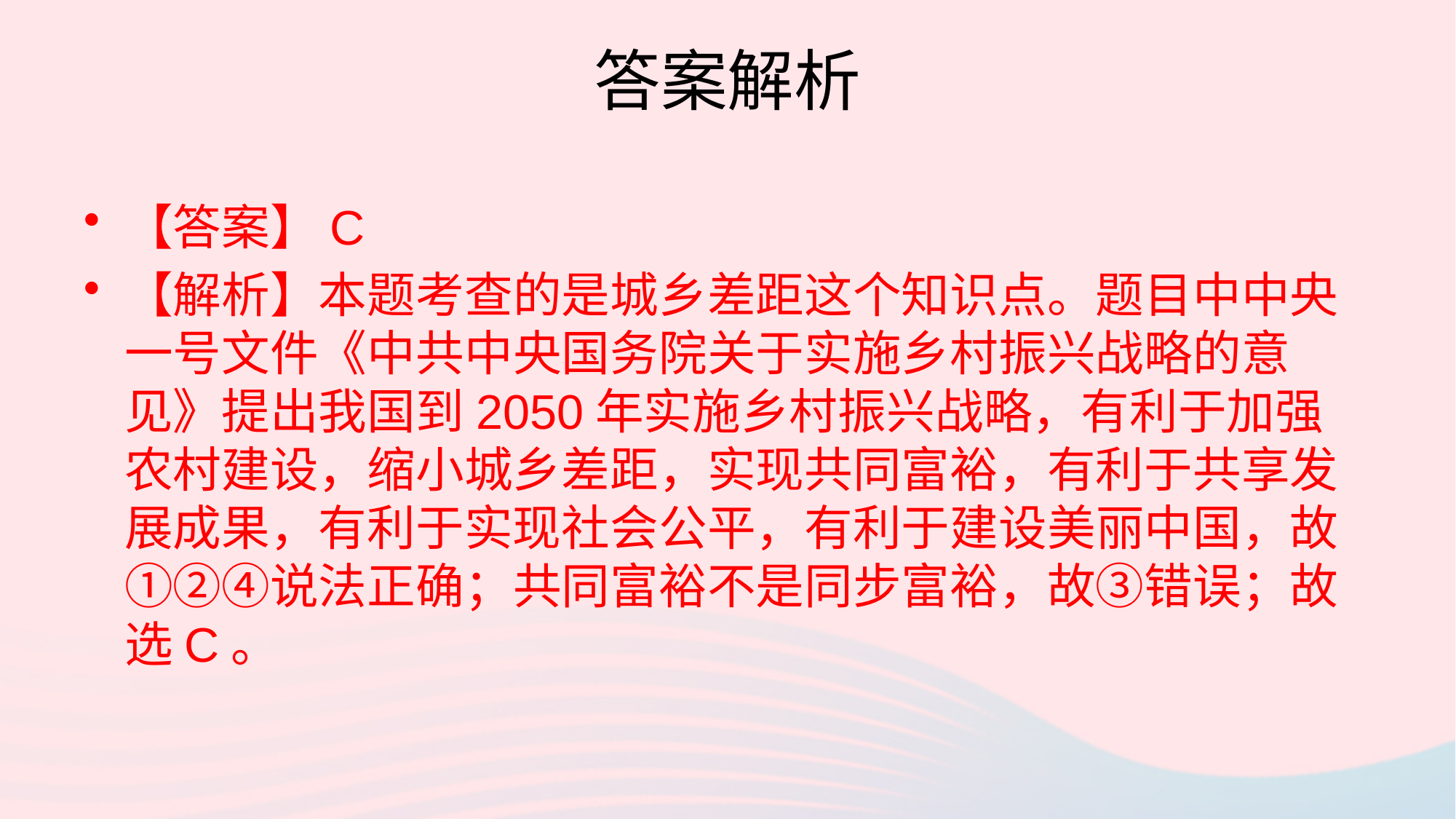

# 答案解析
【答案】C
【解析】本题考查的是城乡差距这个知识点。题目中中央一号文件《中共中央国务院关于实施乡村振兴战略的意见》提出我国到2050年实施乡村振兴战略，有利于加强农村建设，缩小城乡差距，实现共同富裕，有利于共享发展成果，有利于实现社会公平，有利于建设美丽中国，故①②④说法正确；共同富裕不是同步富裕，故③错误；故选C。